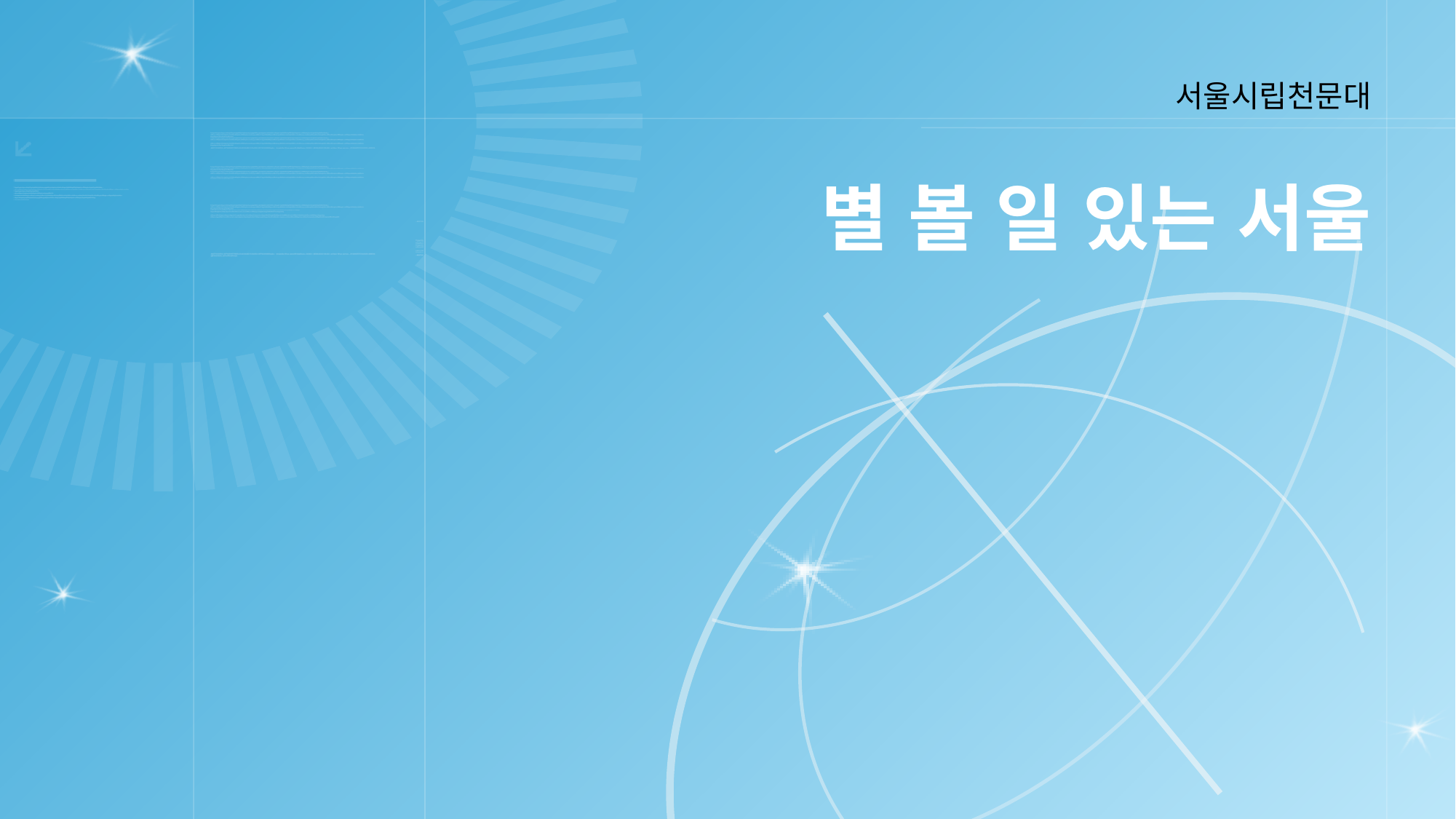

서울시립천문대
# 별 볼 일 있는 서울